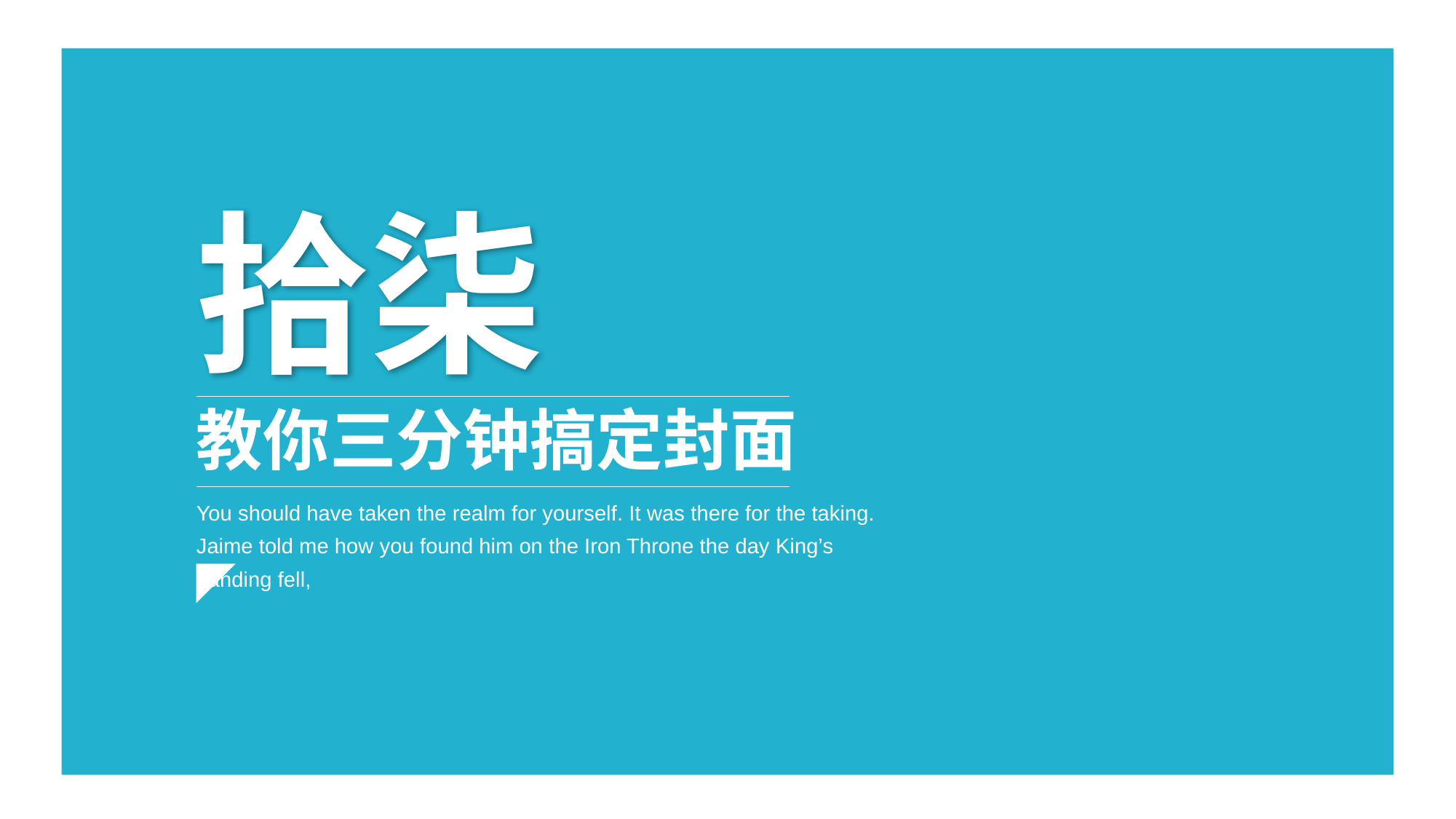

拾柒
教你三分钟搞定封面
You should have taken the realm for yourself. It was there for the taking. Jaime told me how you found him on the Iron Throne the day King’s Landing fell,